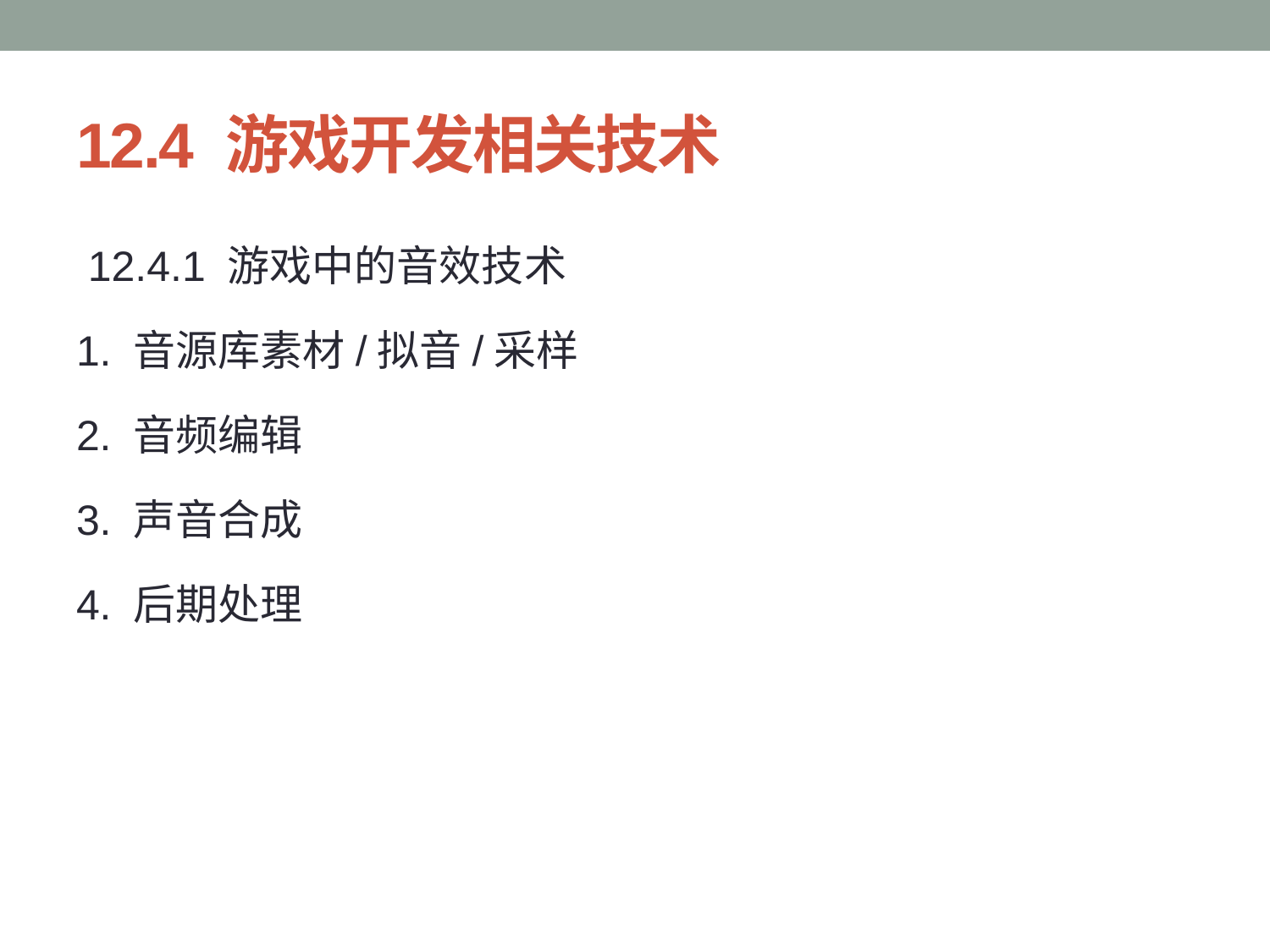

# 12.4 游戏开发相关技术
 12.4.1 游戏中的音效技术
1. 音源库素材/拟音/采样
2. 音频编辑
3. 声音合成
4. 后期处理